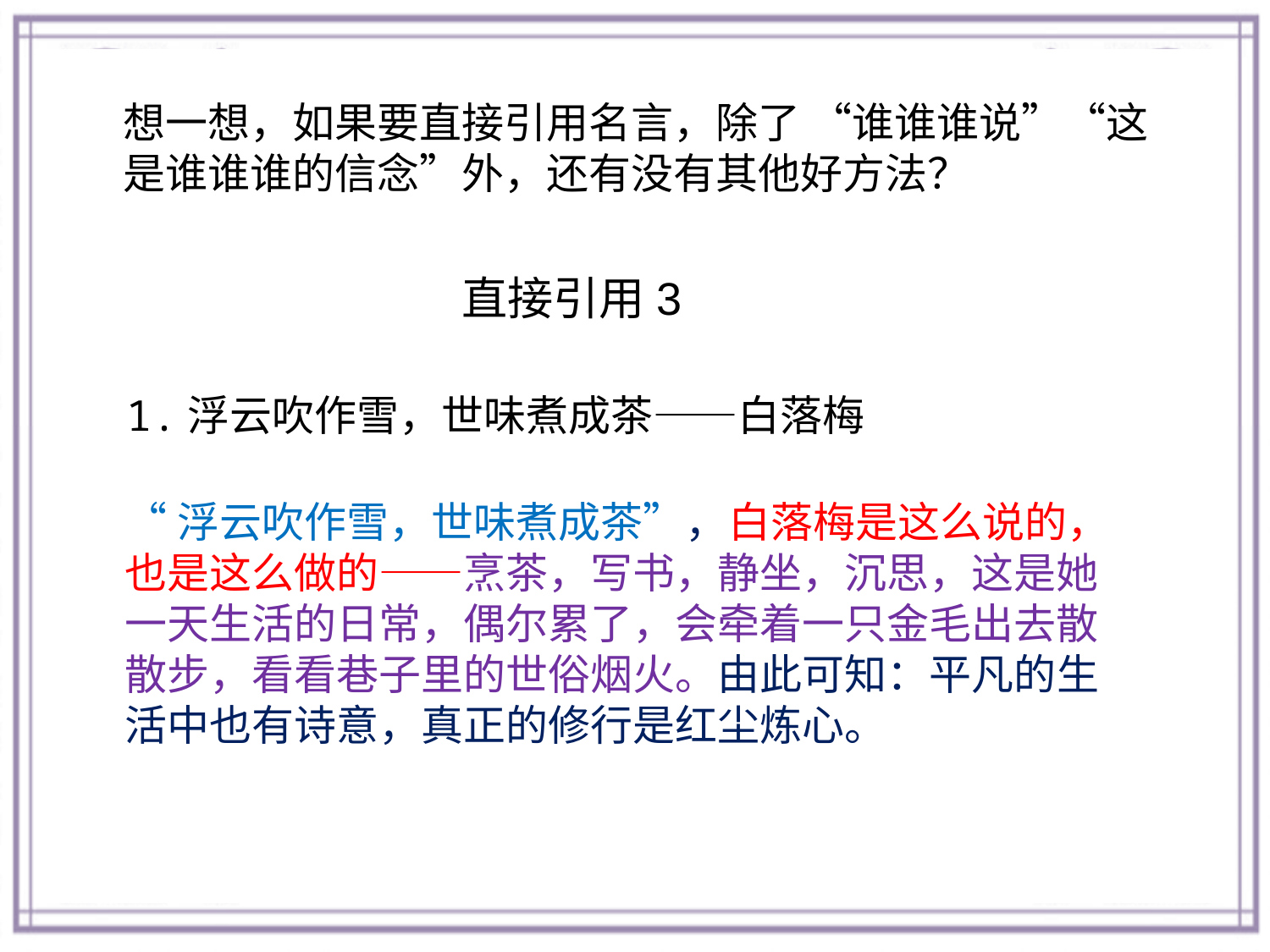

想一想，如果要直接引用名言，除了 “谁谁谁说”“这是谁谁谁的信念”外，还有没有其他好方法？
直接引用3
1.浮云吹作雪，世味煮成茶——白落梅
“浮云吹作雪，世味煮成茶”，白落梅是这么说的，也是这么做的——烹茶，写书，静坐，沉思，这是她一天生活的日常，偶尔累了，会牵着一只金毛出去散散步，看看巷子里的世俗烟火。由此可知：平凡的生活中也有诗意，真正的修行是红尘炼心。